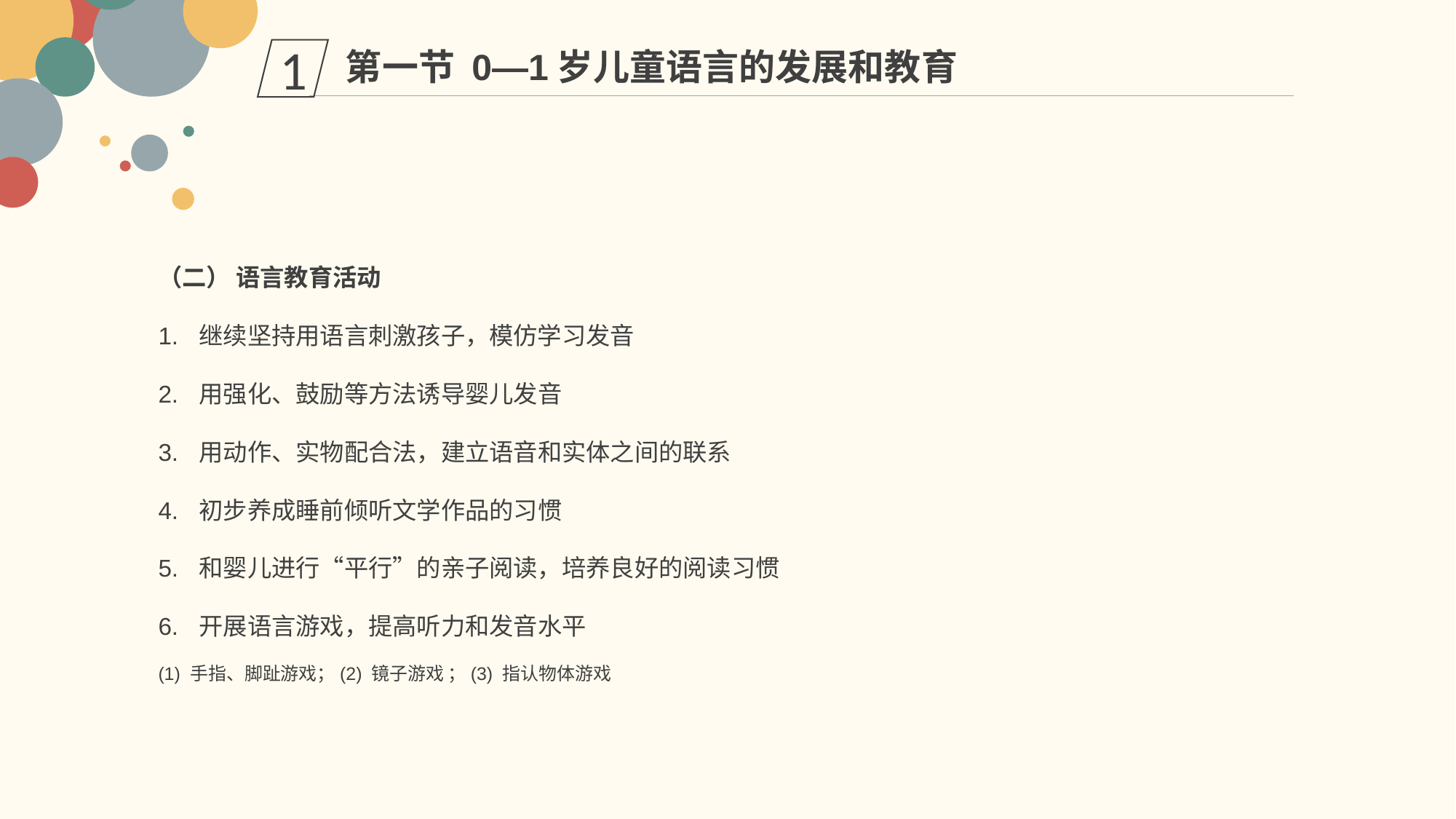

第一节 0—1岁儿童语言的发展和教育
1
（二） 语言教育活动
继续坚持用语言刺激孩子，模仿学习发音
用强化、鼓励等方法诱导婴儿发音
用动作、实物配合法，建立语音和实体之间的联系
初步养成睡前倾听文学作品的习惯
和婴儿进行“平行”的亲子阅读，培养良好的阅读习惯
开展语言游戏，提高听力和发音水平
(1) 手指、脚趾游戏；(2) 镜子游戏 ；(3) 指认物体游戏